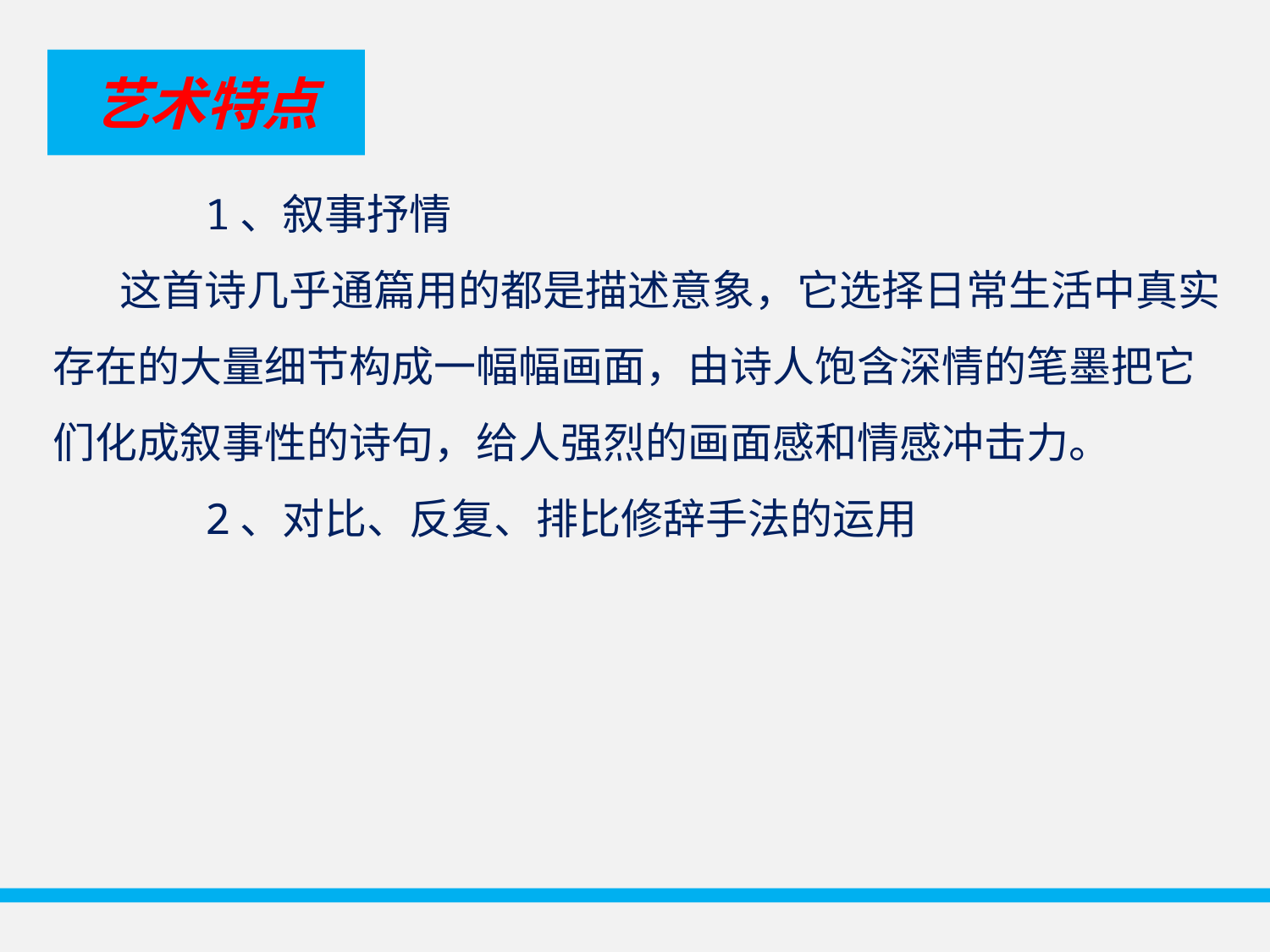

艺术特点
      1、叙事抒情
      这首诗几乎通篇用的都是描述意象，它选择日常生活中真实存在的大量细节构成一幅幅画面，由诗人饱含深情的笔墨把它们化成叙事性的诗句，给人强烈的画面感和情感冲击力。
      2、对比、反复、排比修辞手法的运用